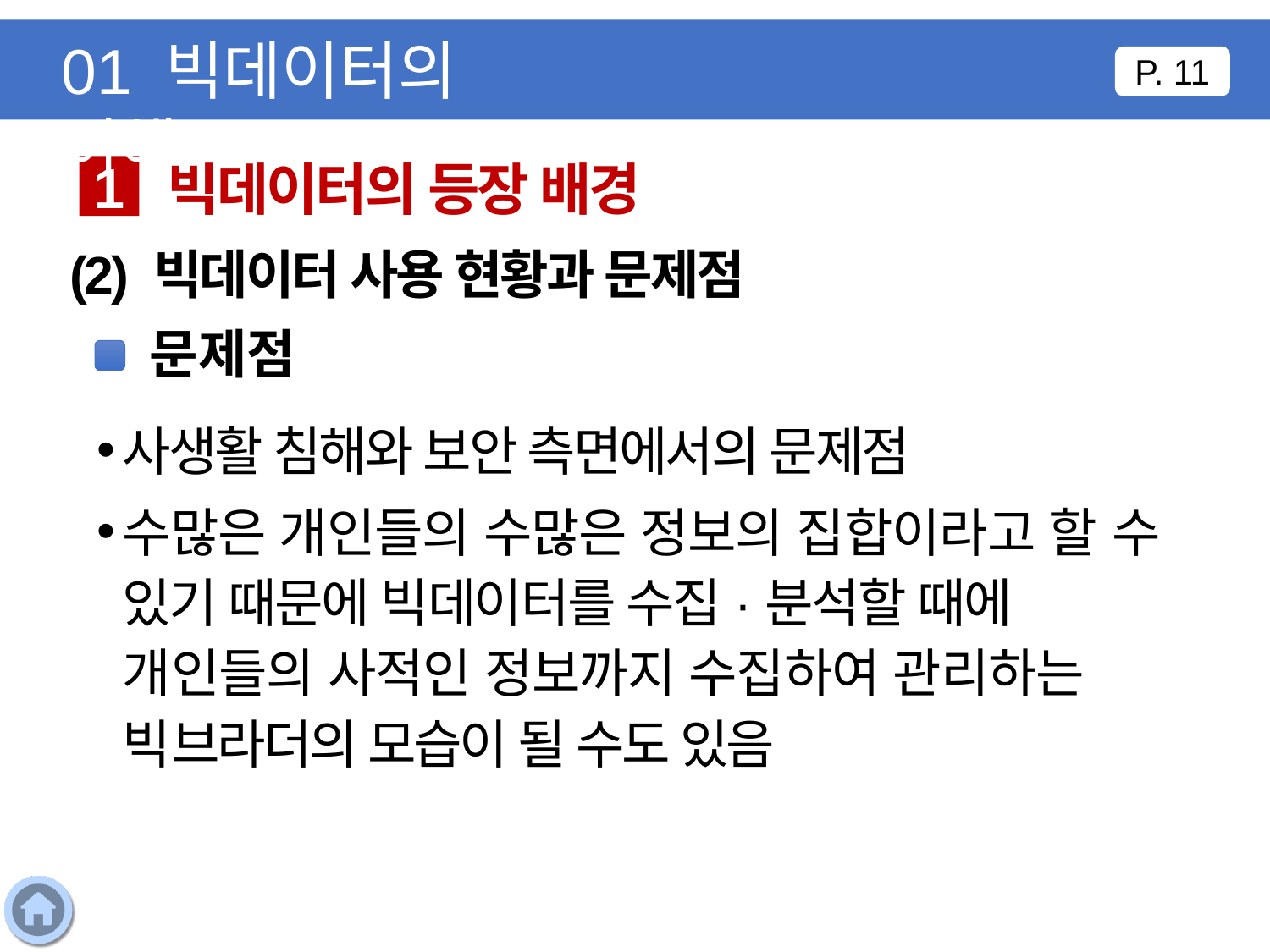

01 빅데이터의 이해
P. 11
빅데이터의 등장 배경
1
(2) 빅데이터 사용 현황과 문제점
문제점

사생활 침해와 보안 측면에서의 문제점
수많은 개인들의 수많은 정보의 집합이라고 할 수 있기 때문에 빅데이터를 수집·분석할 때에 개인들의 사적인 정보까지 수집하여 관리하는 빅브라더의 모습이 될 수도 있음